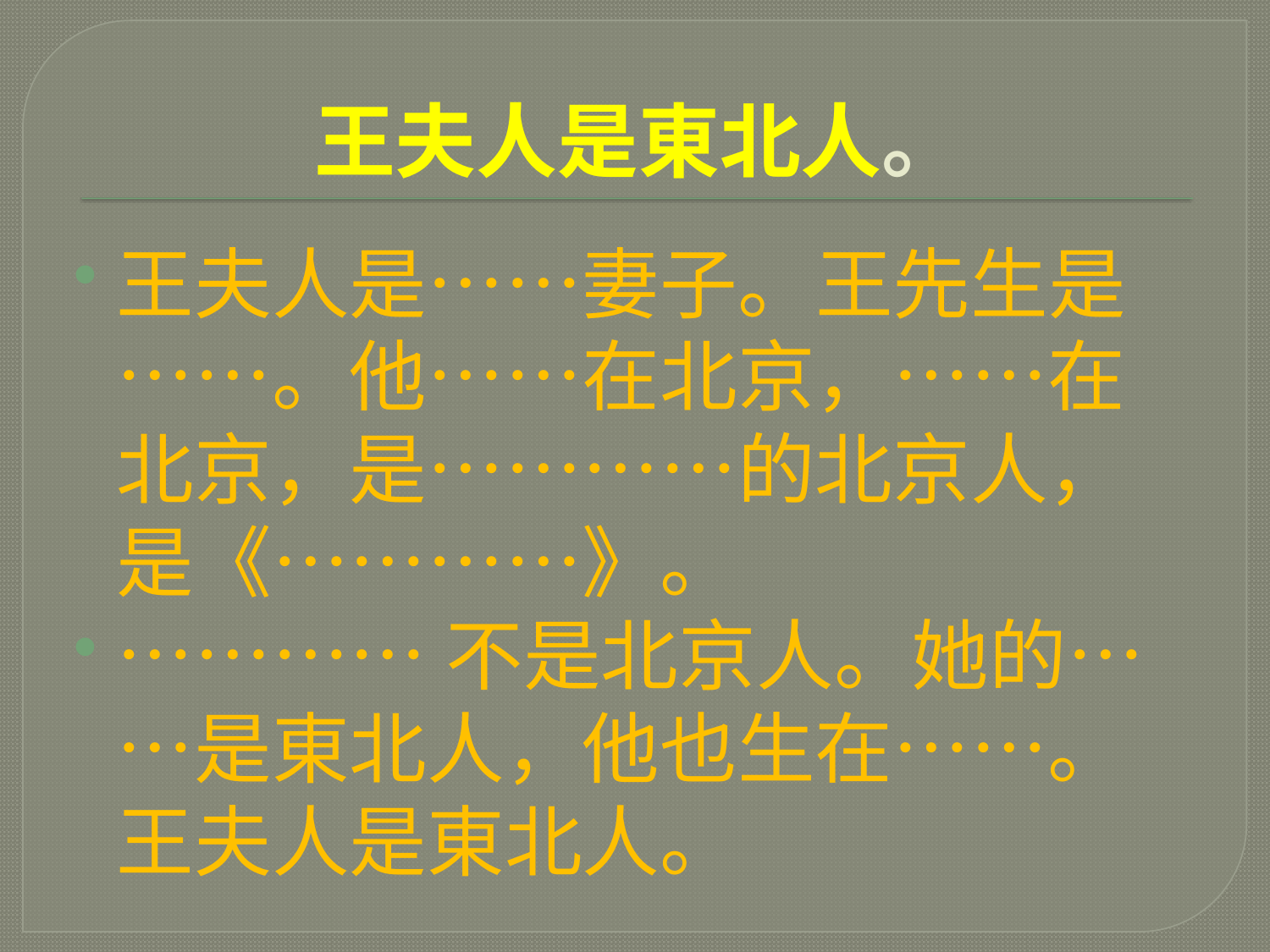

# 王夫人是東北人。
王夫人是……妻子。王先生是……。他……在北京，……在北京，是…………的北京人，是《…………》。
…………不是北京人。她的……是東北人，他也生在……。王夫人是東北人。